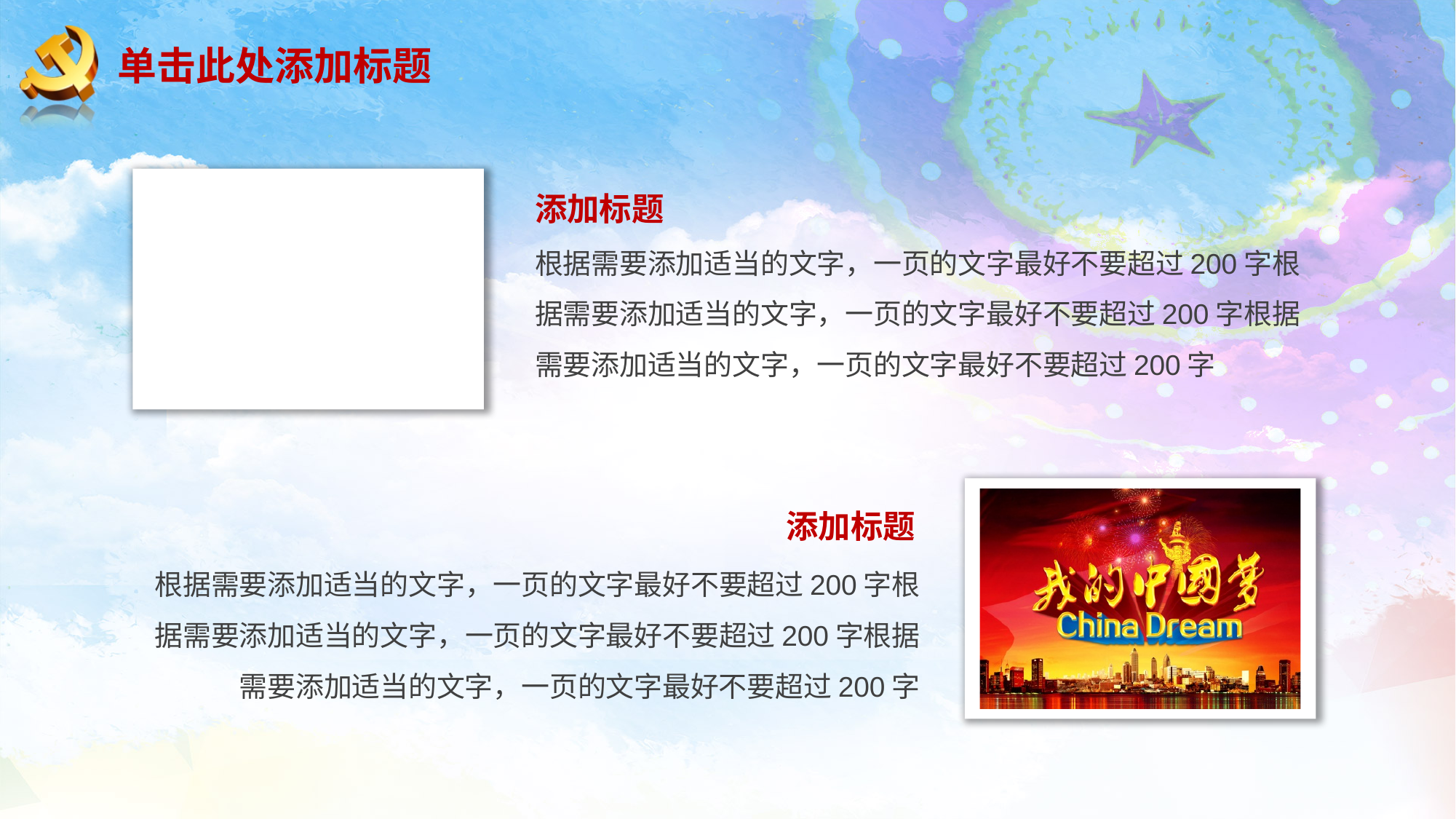

# 单击此处添加标题

添加标题
根据需要添加适当的文字，一页的文字最好不要超过200字根据需要添加适当的文字，一页的文字最好不要超过200字根据需要添加适当的文字，一页的文字最好不要超过200字

添加标题
根据需要添加适当的文字，一页的文字最好不要超过200字根据需要添加适当的文字，一页的文字最好不要超过200字根据需要添加适当的文字，一页的文字最好不要超过200字